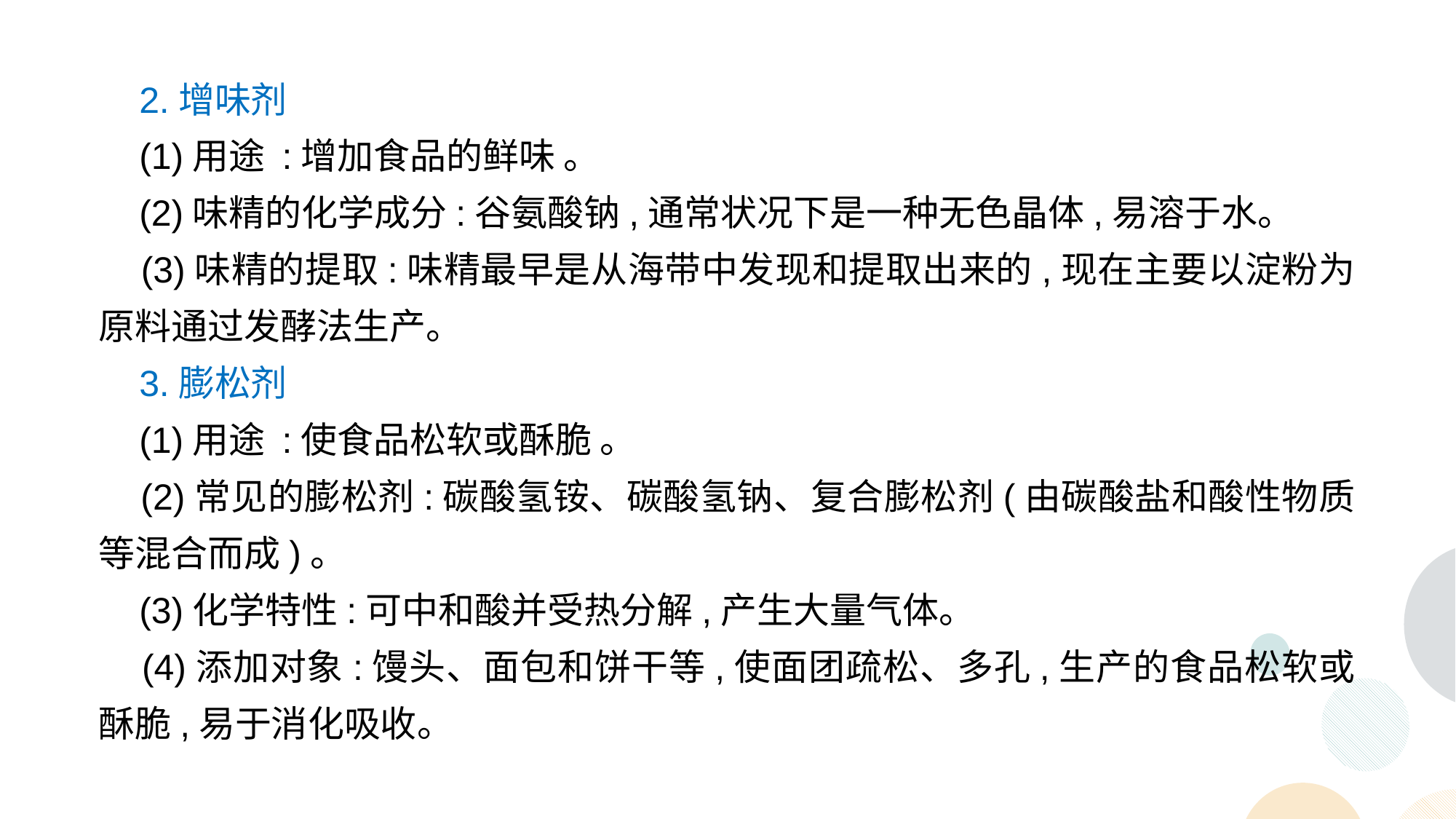

2.增味剂
    (1)用途 :增加食品的鲜味 。
    (2)味精的化学成分:谷氨酸钠,通常状况下是一种无色晶体,易溶于水。
    (3)味精的提取:味精最早是从海带中发现和提取出来的,现在主要以淀粉为原料通过发酵法生产。
    3.膨松剂
    (1)用途 :使食品松软或酥脆 。
    (2)常见的膨松剂:碳酸氢铵、碳酸氢钠、复合膨松剂(由碳酸盐和酸性物质等混合而成)。
    (3)化学特性:可中和酸并受热分解,产生大量气体。
    (4)添加对象:馒头、面包和饼干等,使面团疏松、多孔,生产的食品松软或酥脆,易于消化吸收。